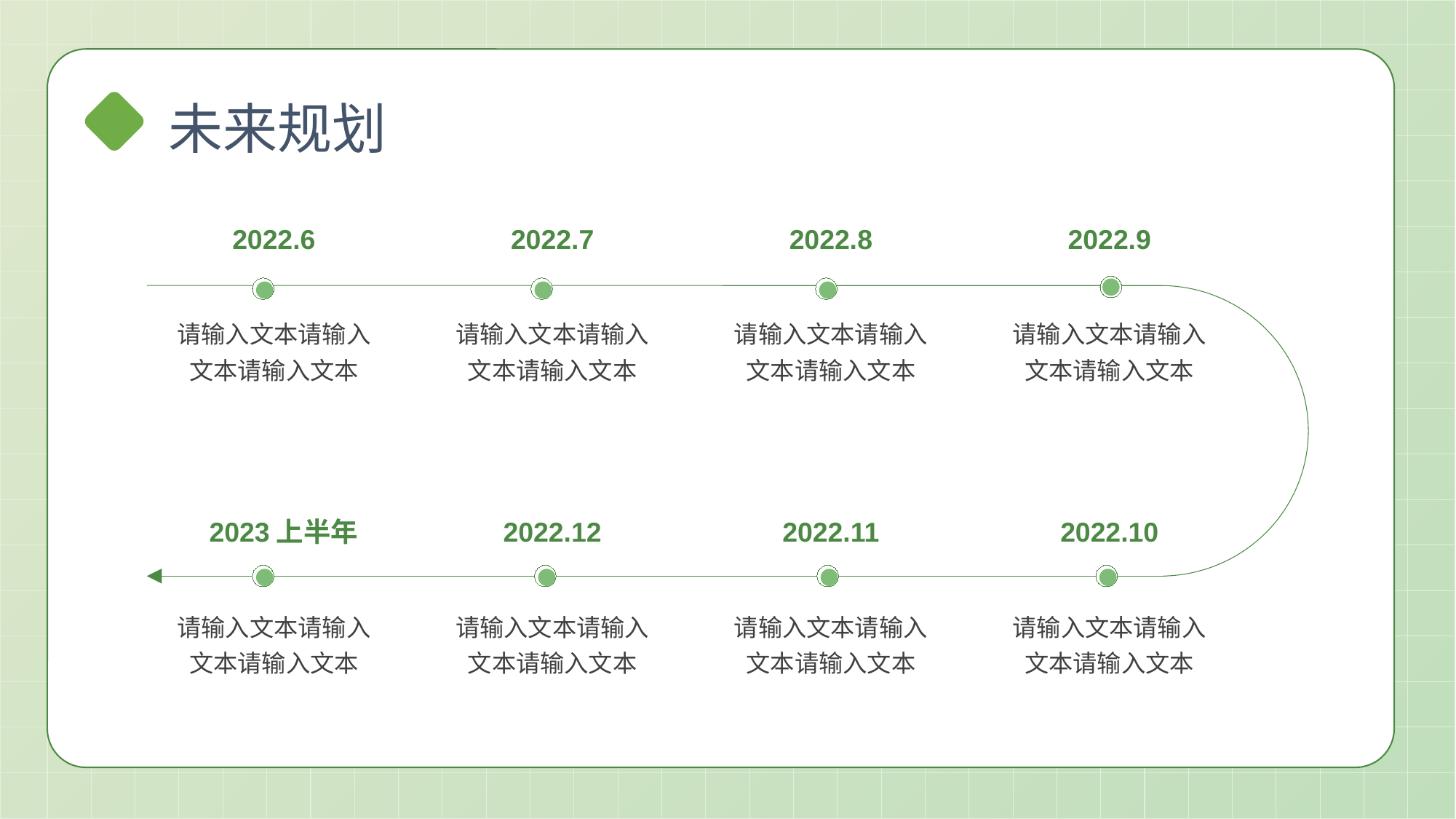

未来规划

2022.6
2022.7
2022.8
2022.9

请输入文本请输入文本请输入文本
请输入文本请输入文本请输入文本
请输入文本请输入文本请输入文本
请输入文本请输入文本请输入文本
2023上半年
2022.12
2022.11
2022.10

请输入文本请输入文本请输入文本
请输入文本请输入文本请输入文本
请输入文本请输入文本请输入文本
请输入文本请输入文本请输入文本